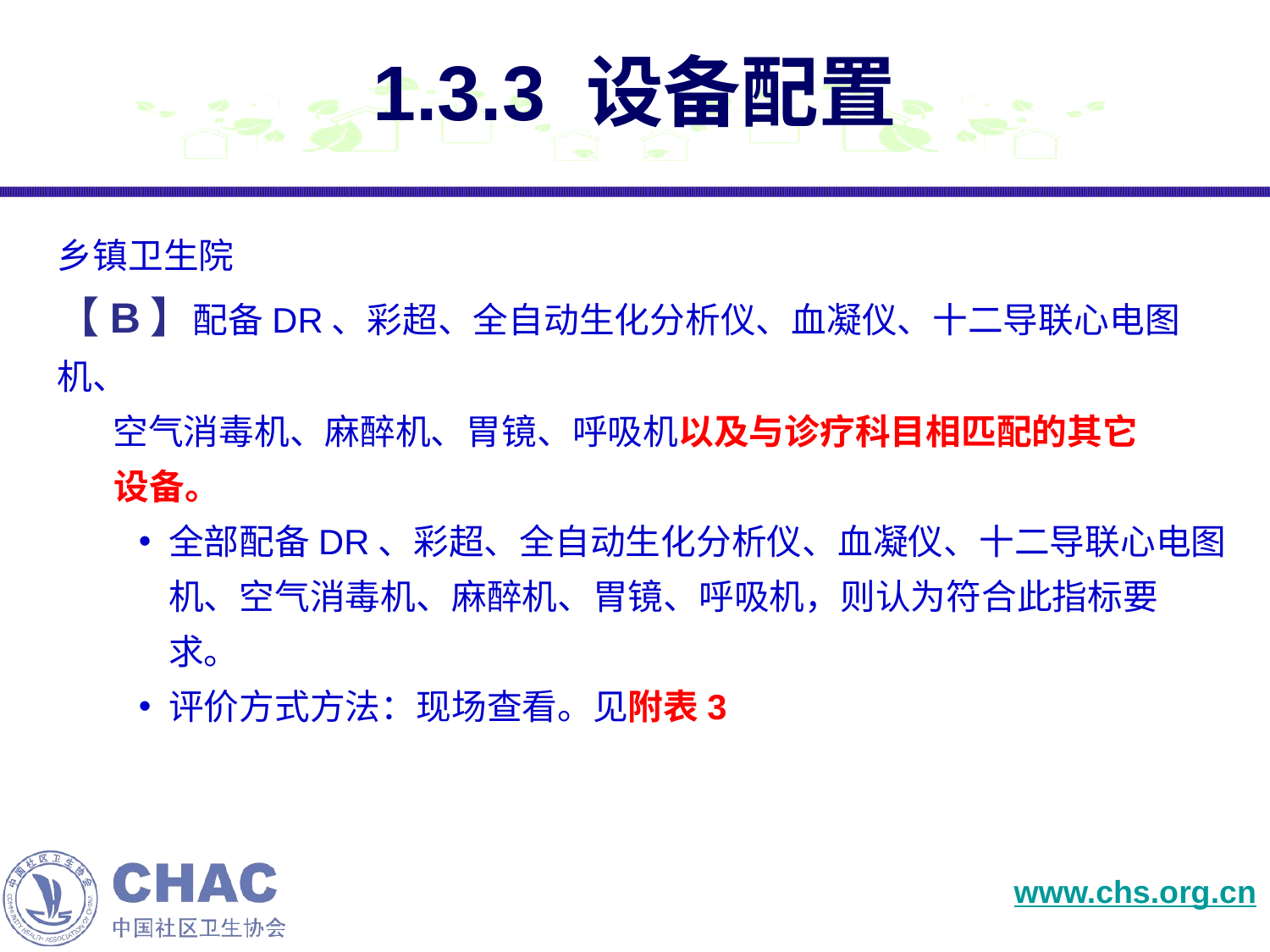

# 1.3.3 设备配置
乡镇卫生院
【B】配备DR、彩超、全自动生化分析仪、血凝仪、十二导联心电图机、
      空气消毒机、麻醉机、胃镜、呼吸机以及与诊疗科目相匹配的其它
      设备。
全部配备DR、彩超、全自动生化分析仪、血凝仪、十二导联心电图机、空气消毒机、麻醉机、胃镜、呼吸机，则认为符合此指标要求。
评价方式方法：现场查看。见附表3